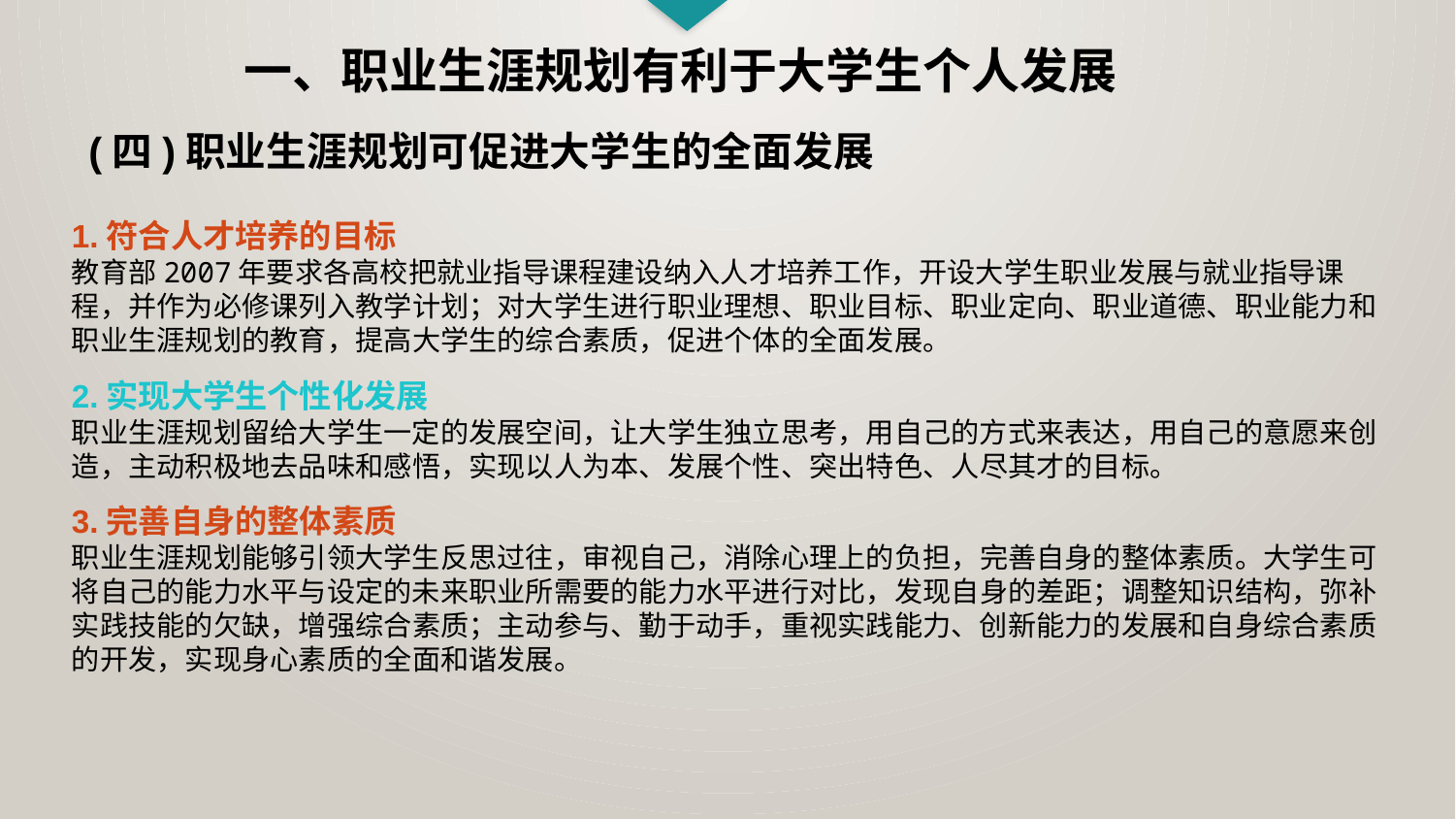

一、职业生涯规划有利于大学生个人发展
(四)职业生涯规划可促进大学生的全面发展
1.符合人才培养的目标
教育部2007年要求各高校把就业指导课程建设纳入人才培养工作，开设大学生职业发展与就业指导课程，并作为必修课列入教学计划；对大学生进行职业理想、职业目标、职业定向、职业道德、职业能力和职业生涯规划的教育，提高大学生的综合素质，促进个体的全面发展。
2.实现大学生个性化发展
职业生涯规划留给大学生一定的发展空间，让大学生独立思考，用自己的方式来表达，用自己的意愿来创造，主动积极地去品味和感悟，实现以人为本、发展个性、突出特色、人尽其才的目标。
3.完善自身的整体素质
职业生涯规划能够引领大学生反思过往，审视自己，消除心理上的负担，完善自身的整体素质。大学生可将自己的能力水平与设定的未来职业所需要的能力水平进行对比，发现自身的差距；调整知识结构，弥补实践技能的欠缺，增强综合素质；主动参与、勤于动手，重视实践能力、创新能力的发展和自身综合素质的开发，实现身心素质的全面和谐发展。
75